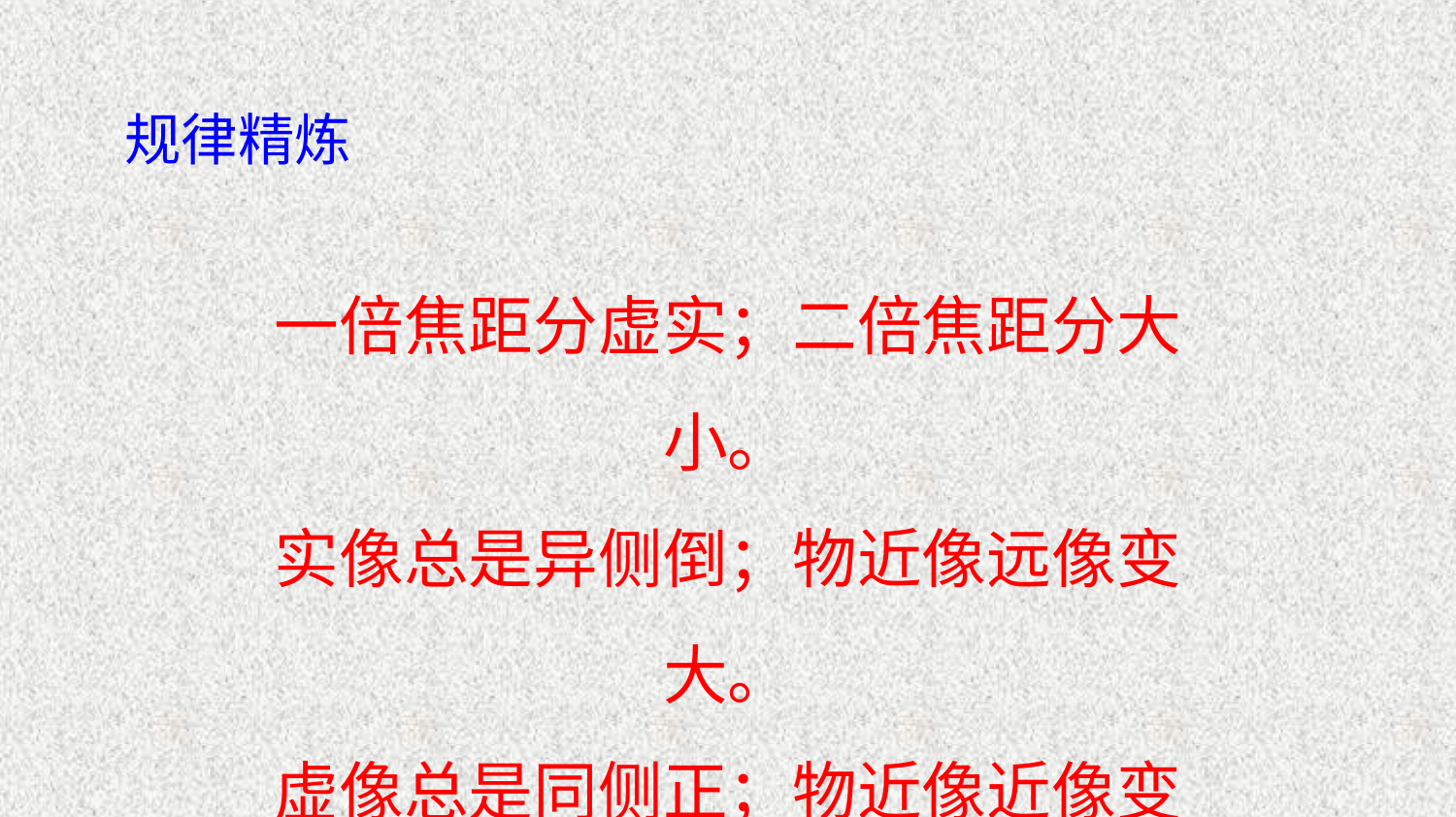

规律精炼
一倍焦距分虚实；二倍焦距分大小。
实像总是异侧倒；物近像远像变大。
虚像总是同侧正；物近像近像变小。
像的大小像距定；像儿跟着物体跑。